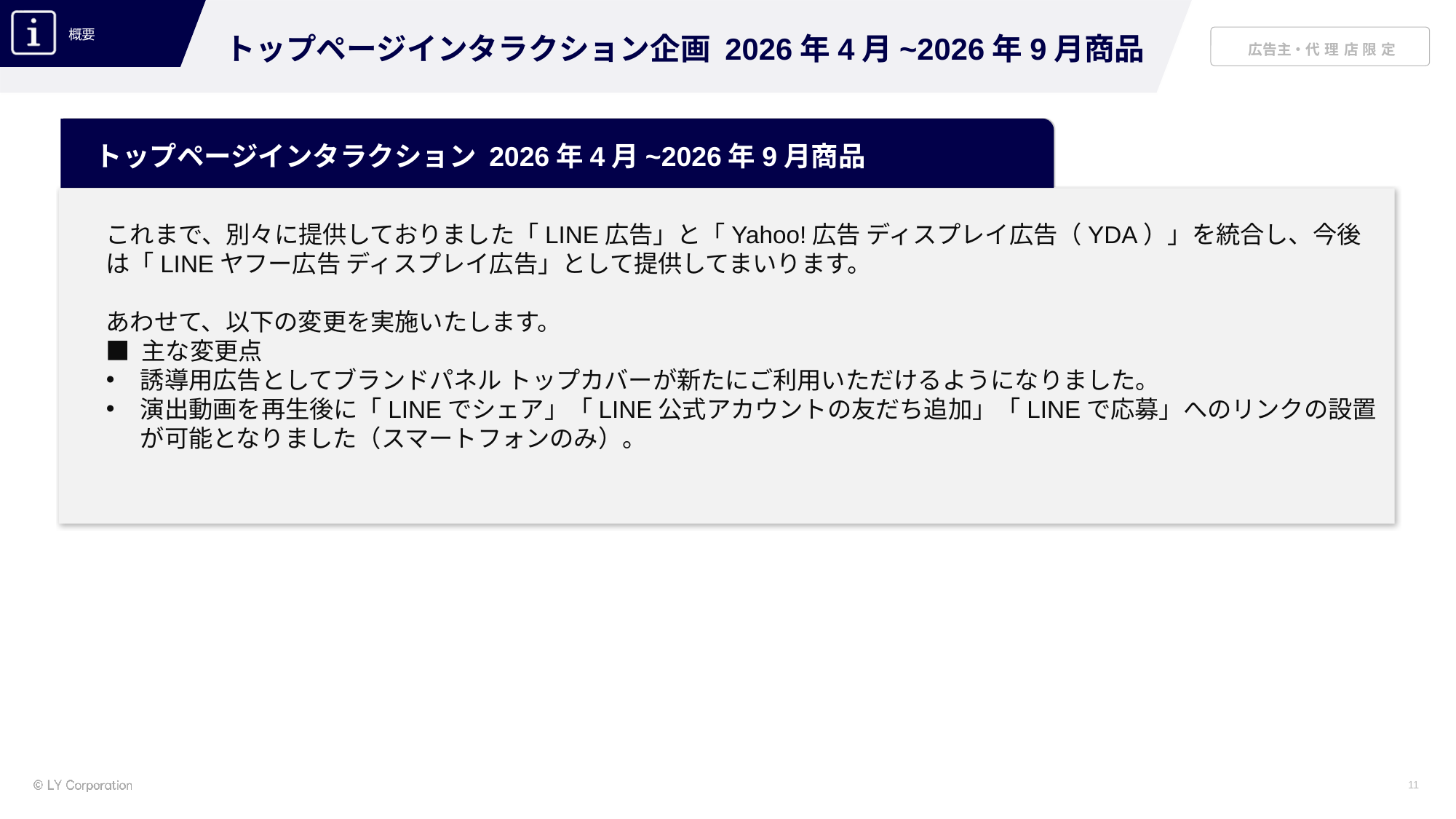

トップページインタラクション企画 2026年4月~2026年9月商品
トップページインタラクション 2026年4月~2026年9月商品

これまで、別々に提供しておりました「LINE広告」と「Yahoo!広告 ディスプレイ広告（YDA）」を統合し、今後は「LINEヤフー広告 ディスプレイ広告」として提供してまいります。

あわせて、以下の変更を実施いたします。
■ 主な変更点
誘導用広告としてブランドパネル トップカバーが新たにご利用いただけるようになりました。
演出動画を再生後に「LINEでシェア」「LINE公式アカウントの友だち追加」「LINEで応募」へのリンクの設置が可能となりました（スマートフォンのみ）。